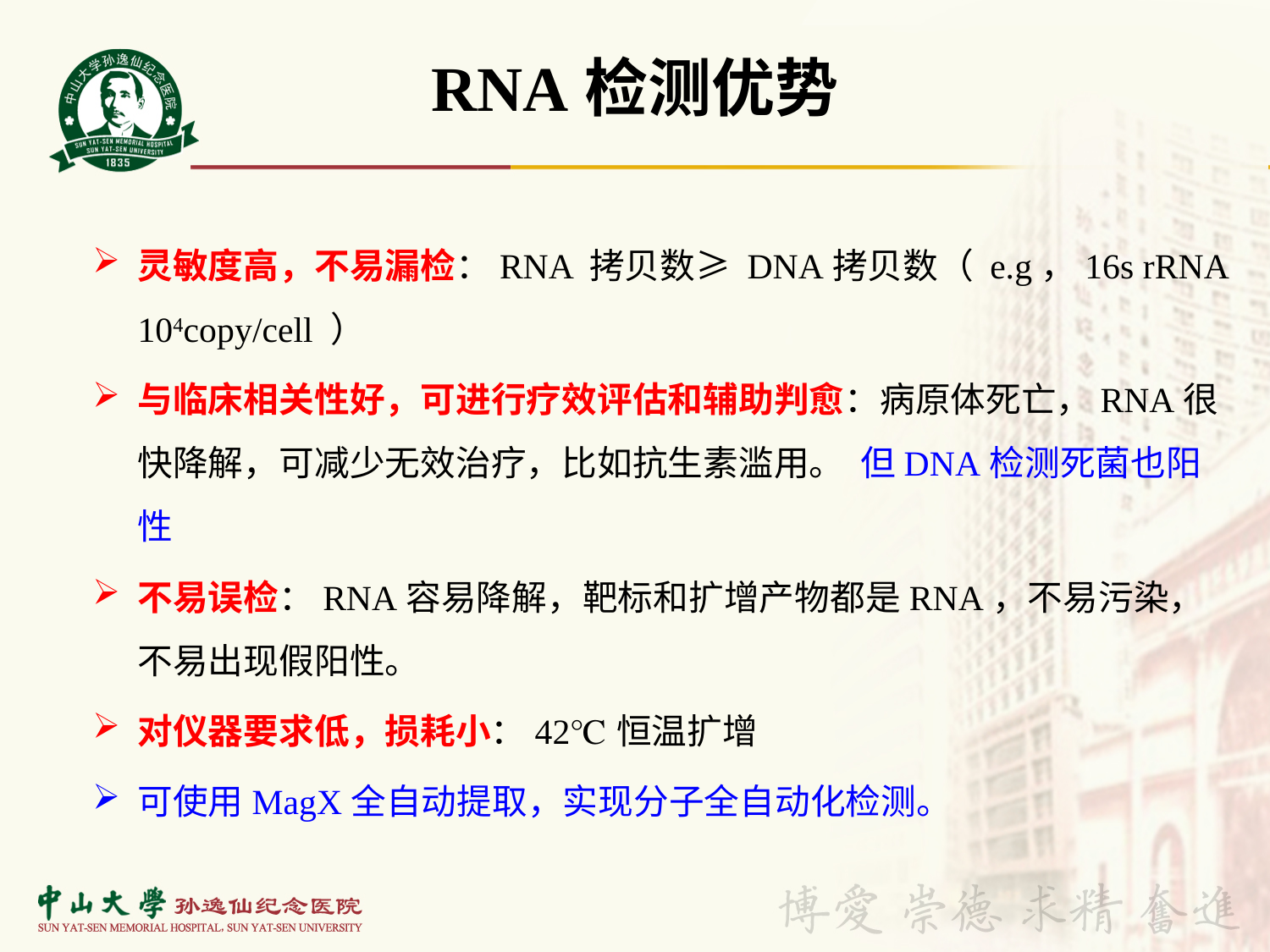

RNA检测优势
灵敏度高，不易漏检：RNA 拷贝数≥ DNA拷贝数（ e.g，16s rRNA 104copy/cell ）
与临床相关性好，可进行疗效评估和辅助判愈：病原体死亡，RNA很快降解，可减少无效治疗，比如抗生素滥用。  但DNA检测死菌也阳性
不易误检：RNA容易降解，靶标和扩增产物都是RNA，不易污染，不易出现假阳性。
对仪器要求低，损耗小：42℃恒温扩增
可使用MagX全自动提取，实现分子全自动化检测。